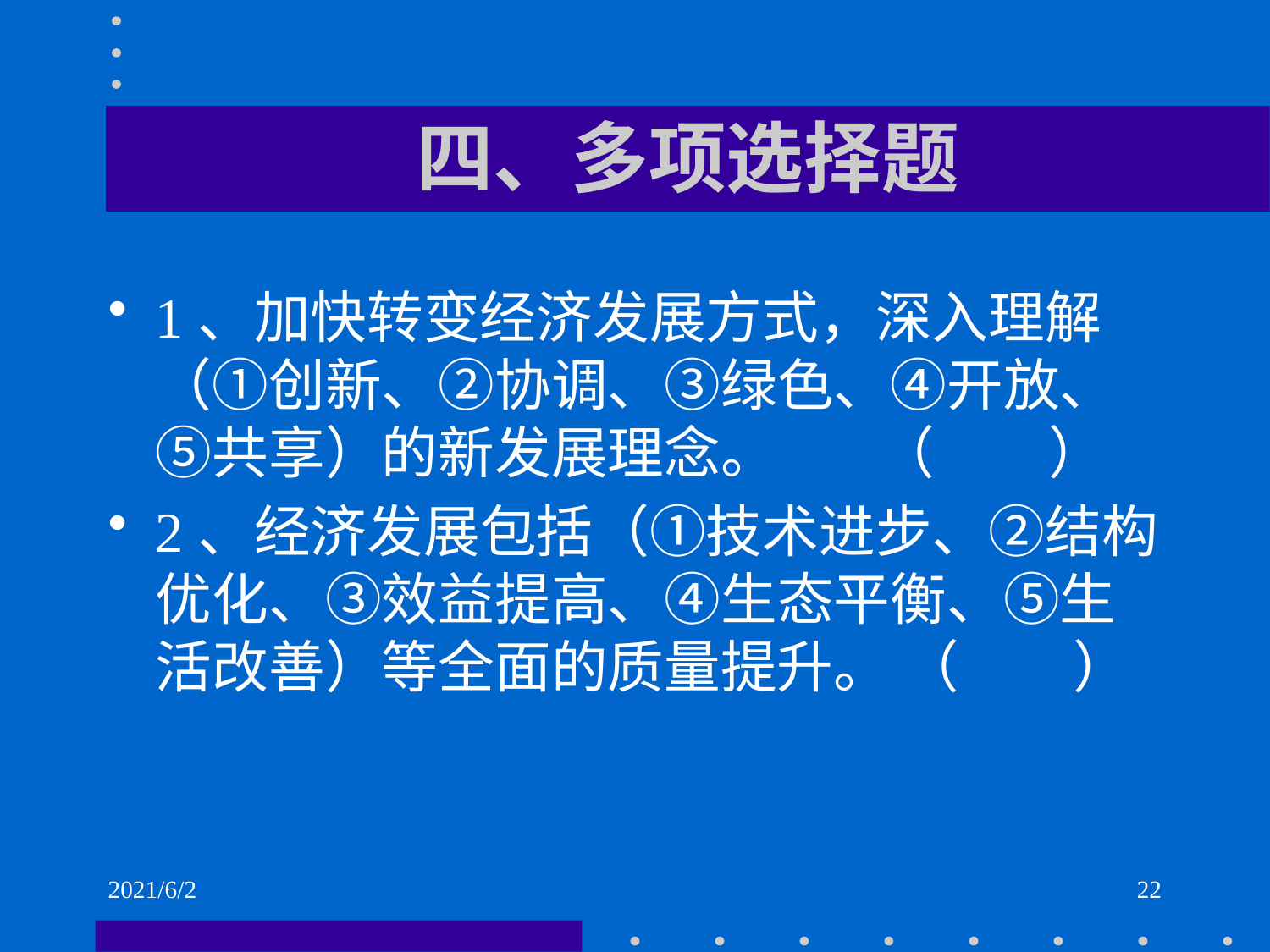

# 四、多项选择题
1、加快转变经济发展方式，深入理解（①创新、②协调、③绿色、④开放、⑤共享）的新发展理念。        （         ）
2、经济发展包括（①技术进步、②结构优化、③效益提高、④生态平衡、⑤生活改善）等全面的质量提升。 （         ）
2021/6/2
22